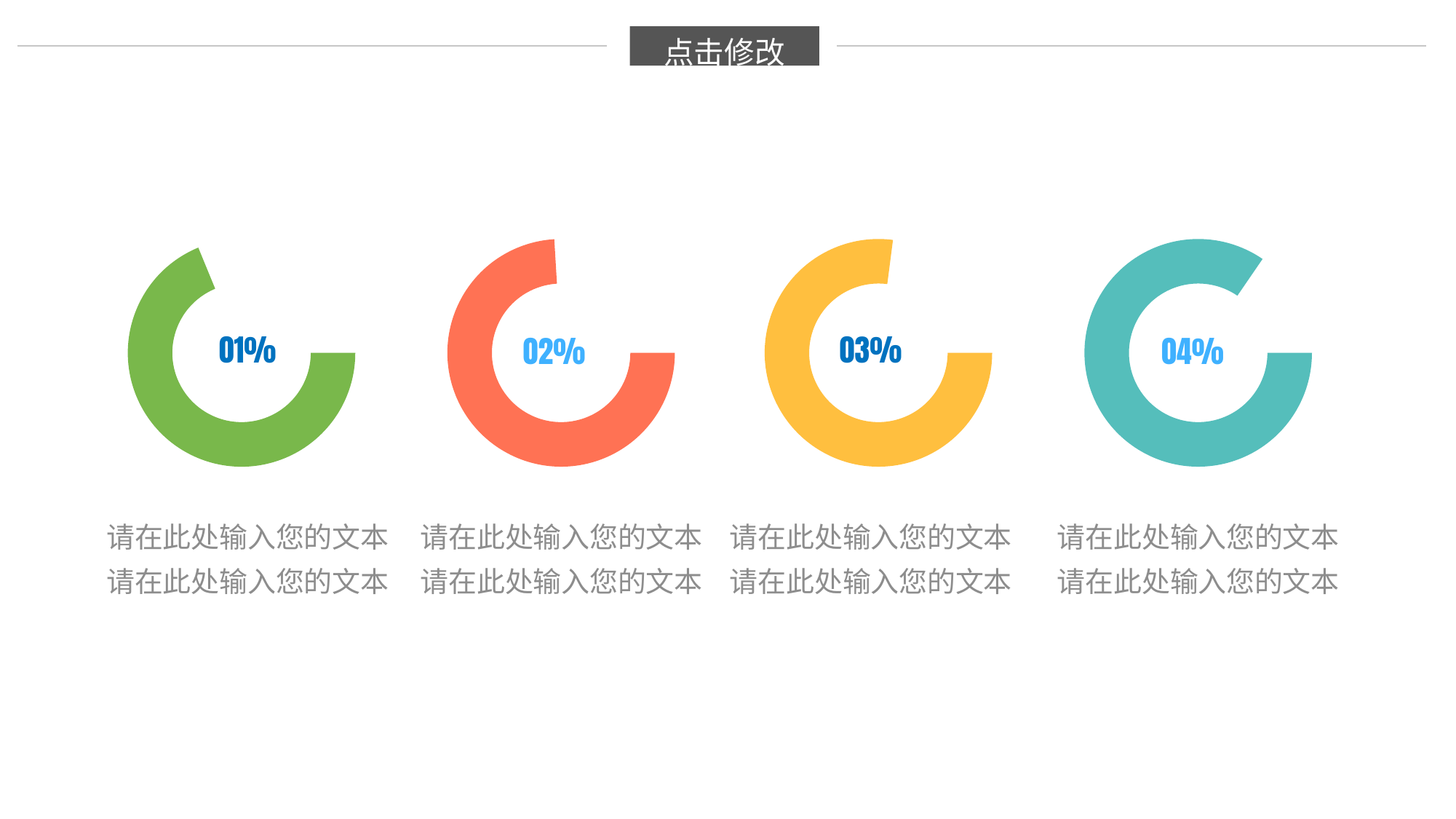

点击修改

01%

02%

03%

04%
请在此处输入您的文本
请在此处输入您的文本
请在此处输入您的文本
请在此处输入您的文本
请在此处输入您的文本
请在此处输入您的文本
请在此处输入您的文本
请在此处输入您的文本